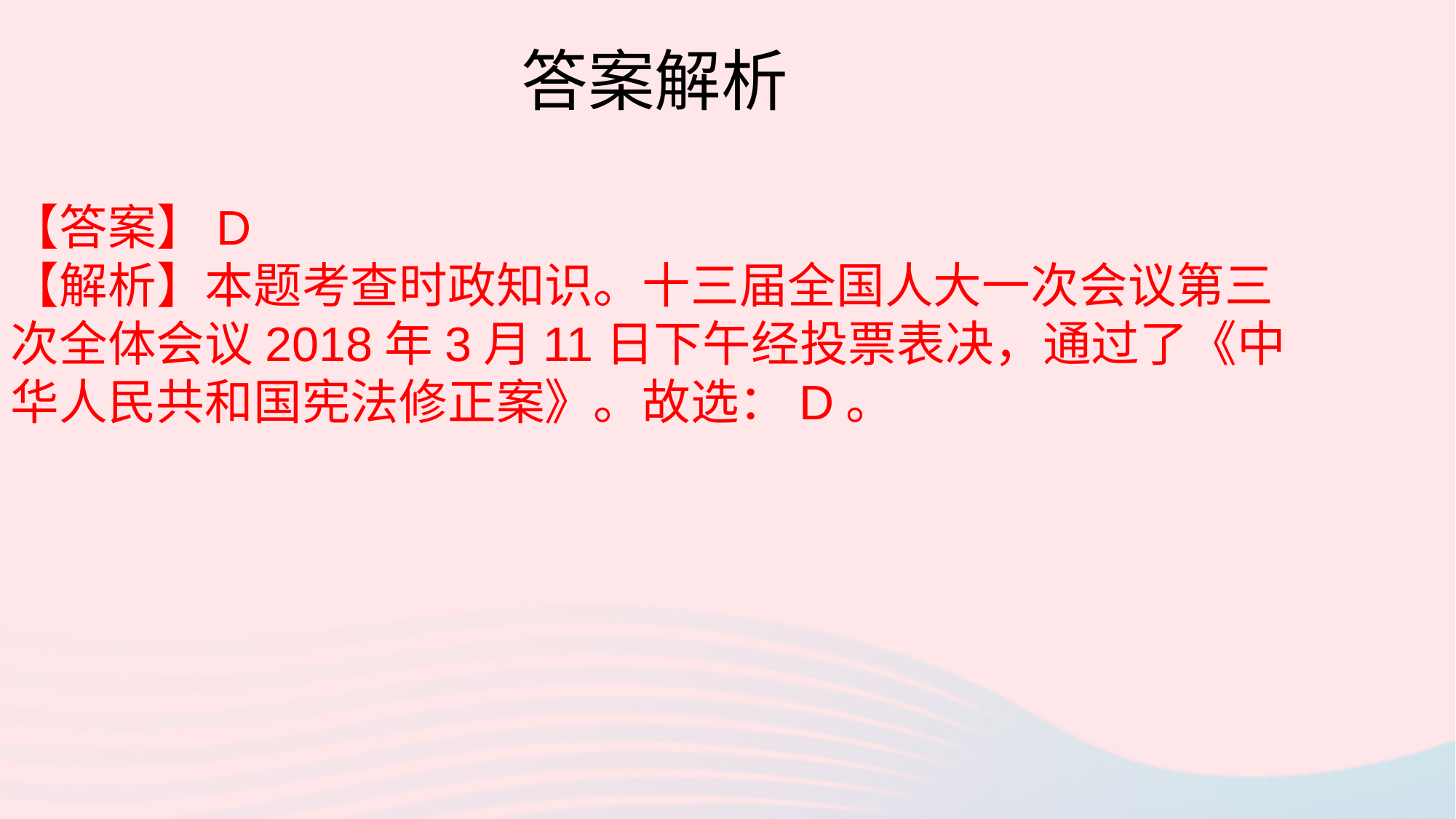

答案解析
【答案】D
【解析】本题考查时政知识。十三届全国人大一次会议第三次全体会议2018年3月11日下午经投票表决，通过了《中华人民共和国宪法修正案》。故选：D。